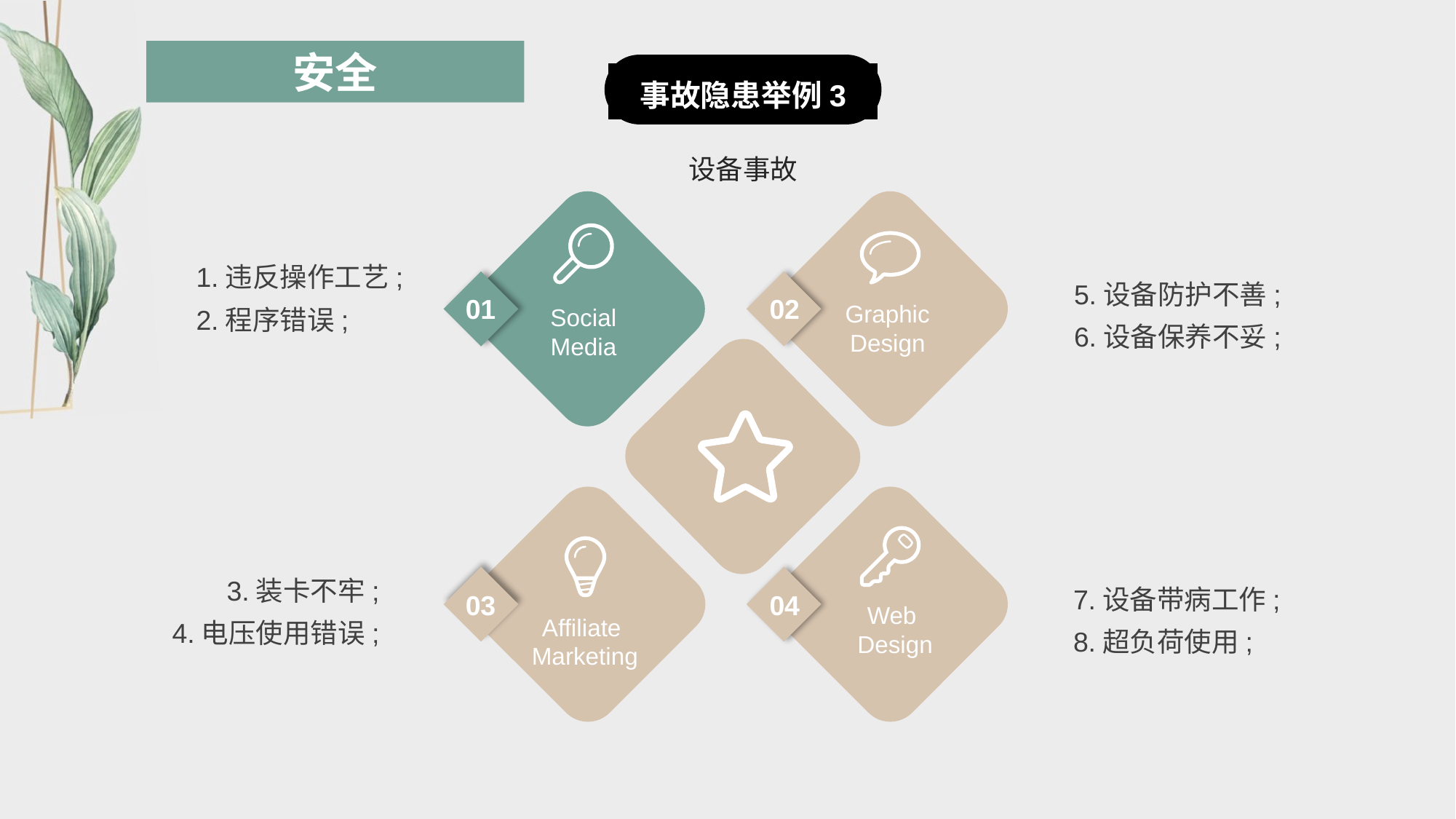

事故隐患举例3
设备事故

1.违反操作工艺;
2.程序错误;
5.设备防护不善;
6.设备保养不妥;

01
02
Graphic
Design
Social
Media

3.装卡不牢;
4.电压使用错误;
7.设备带病工作;
8.超负荷使用;

03
04
Web
Design
Affiliate
Marketing